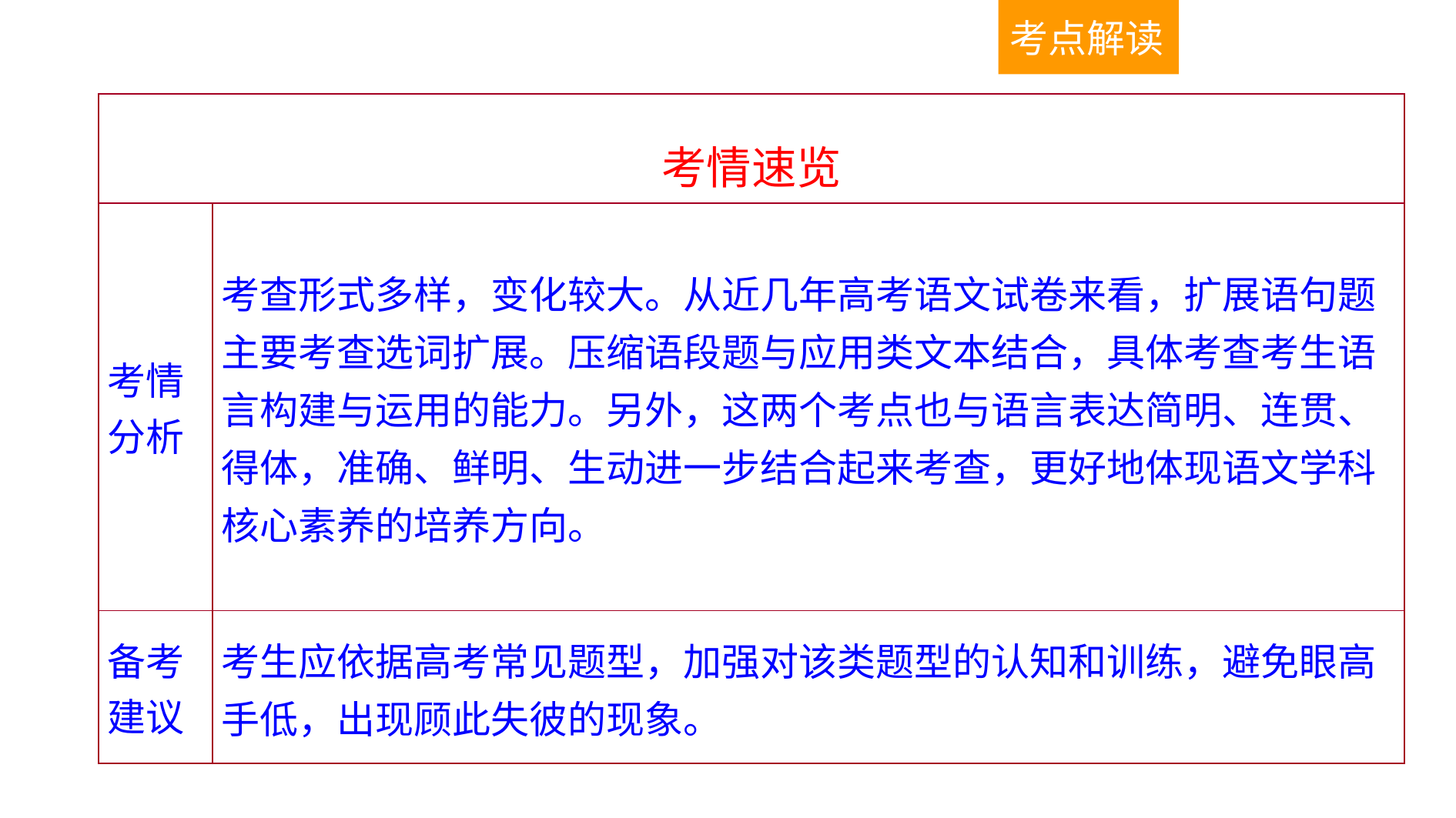

考点解读
| 考情速览 |  |
| --- | --- |
| 考情分析 | 考查形式多样，变化较大。从近几年高考语文试卷来看，扩展语句题主要考查选词扩展。压缩语段题与应用类文本结合，具体考查考生语言构建与运用的能力。另外，这两个考点也与语言表达简明、连贯、得体，准确、鲜明、生动进一步结合起来考查，更好地体现语文学科核心素养的培养方向。 |
| 备考建议 | 考生应依据高考常见题型，加强对该类题型的认知和训练，避免眼高手低，出现顾此失彼的现象。 |